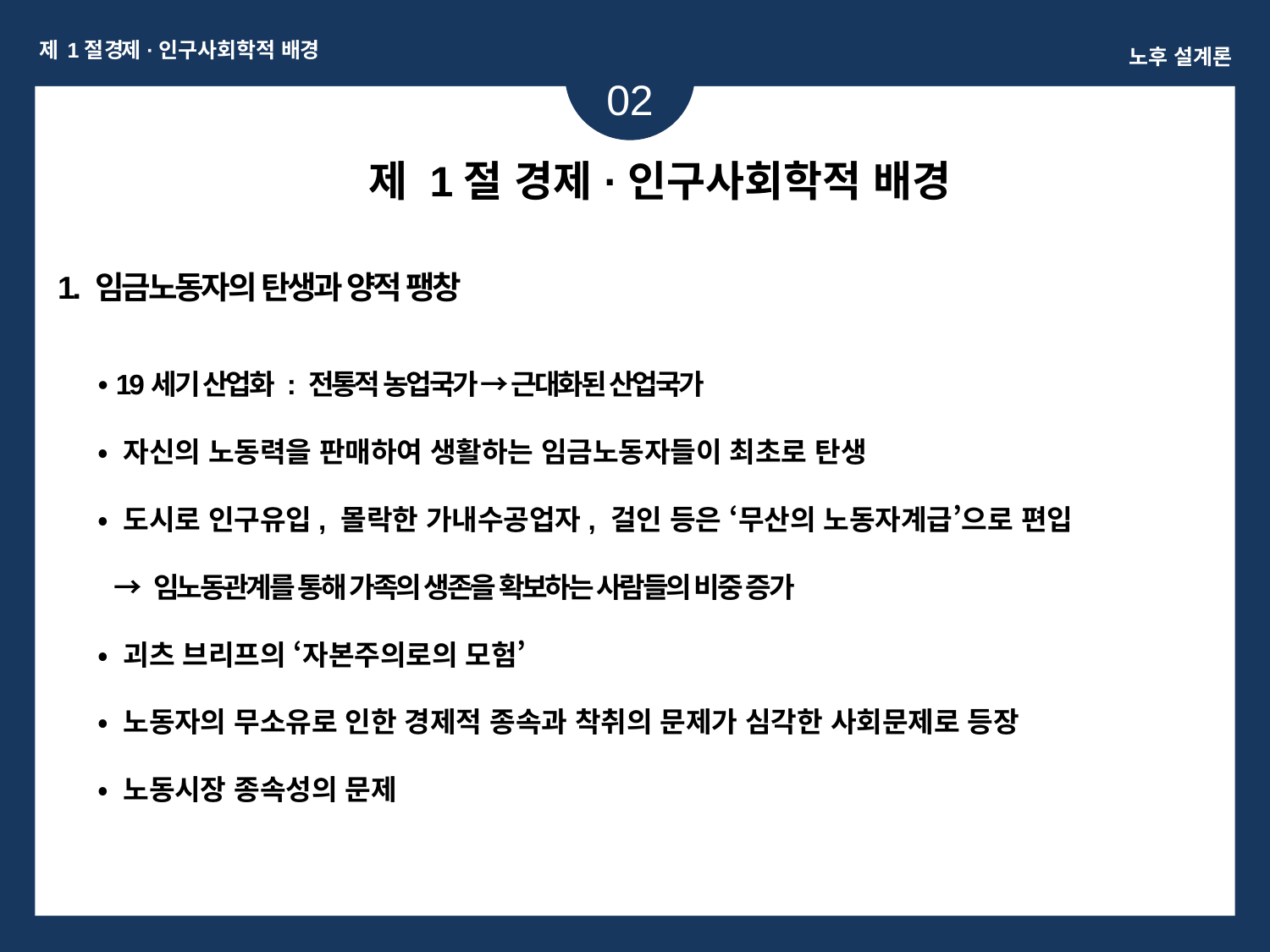

제 1절 경제 ∙ 인구사회학적 배경
노후 설계론
02

제 1절 경제 ∙ 인구사회학적 배경
1. 임금노동자의 탄생과 양적 팽창
• 19세기 산업화 : 전통적 농업국가 → 근대화된 산업국가
• 자신의 노동력을 판매하여 생활하는 임금노동자들이 최초로 탄생
• 도시로 인구유입, 몰락한 가내수공업자, 걸인 등은 ‘무산의 노동자계급’으로 편입
   → 임노동관계를 통해 가족의 생존을 확보하는 사람들의 비중 증가
• 괴츠 브리프의 ‘자본주의로의 모험’
• 노동자의 무소유로 인한 경제적 종속과 착취의 문제가 심각한 사회문제로 등장
• 노동시장 종속성의 문제